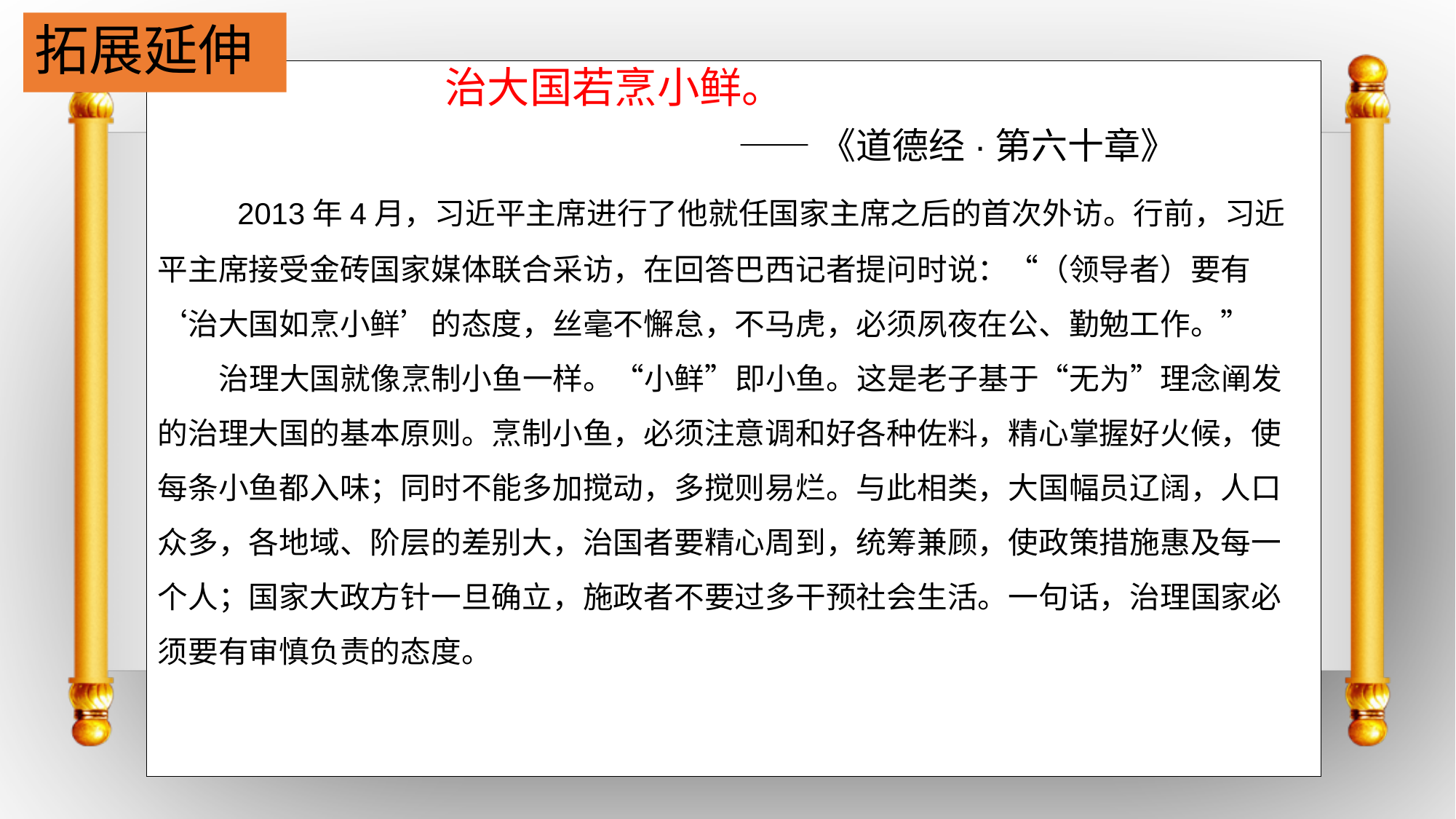

拓展延伸
                        治大国若烹小鲜。
                                                         ——《道德经·第六十章》
        2013年4月，习近平主席进行了他就任国家主席之后的首次外访。行前，习近平主席接受金砖国家媒体联合采访，在回答巴西记者提问时说：“（领导者）要有‘治大国如烹小鲜’的态度，丝毫不懈怠，不马虎，必须夙夜在公、勤勉工作。”
        治理大国就像烹制小鱼一样。“小鲜”即小鱼。这是老子基于“无为”理念阐发的治理大国的基本原则。烹制小鱼，必须注意调和好各种佐料，精心掌握好火候，使每条小鱼都入味；同时不能多加搅动，多搅则易烂。与此相类，大国幅员辽阔，人口众多，各地域、阶层的差别大，治国者要精心周到，统筹兼顾，使政策措施惠及每一个人；国家大政方针一旦确立，施政者不要过多干预社会生活。一句话，治理国家必须要有审慎负责的态度。